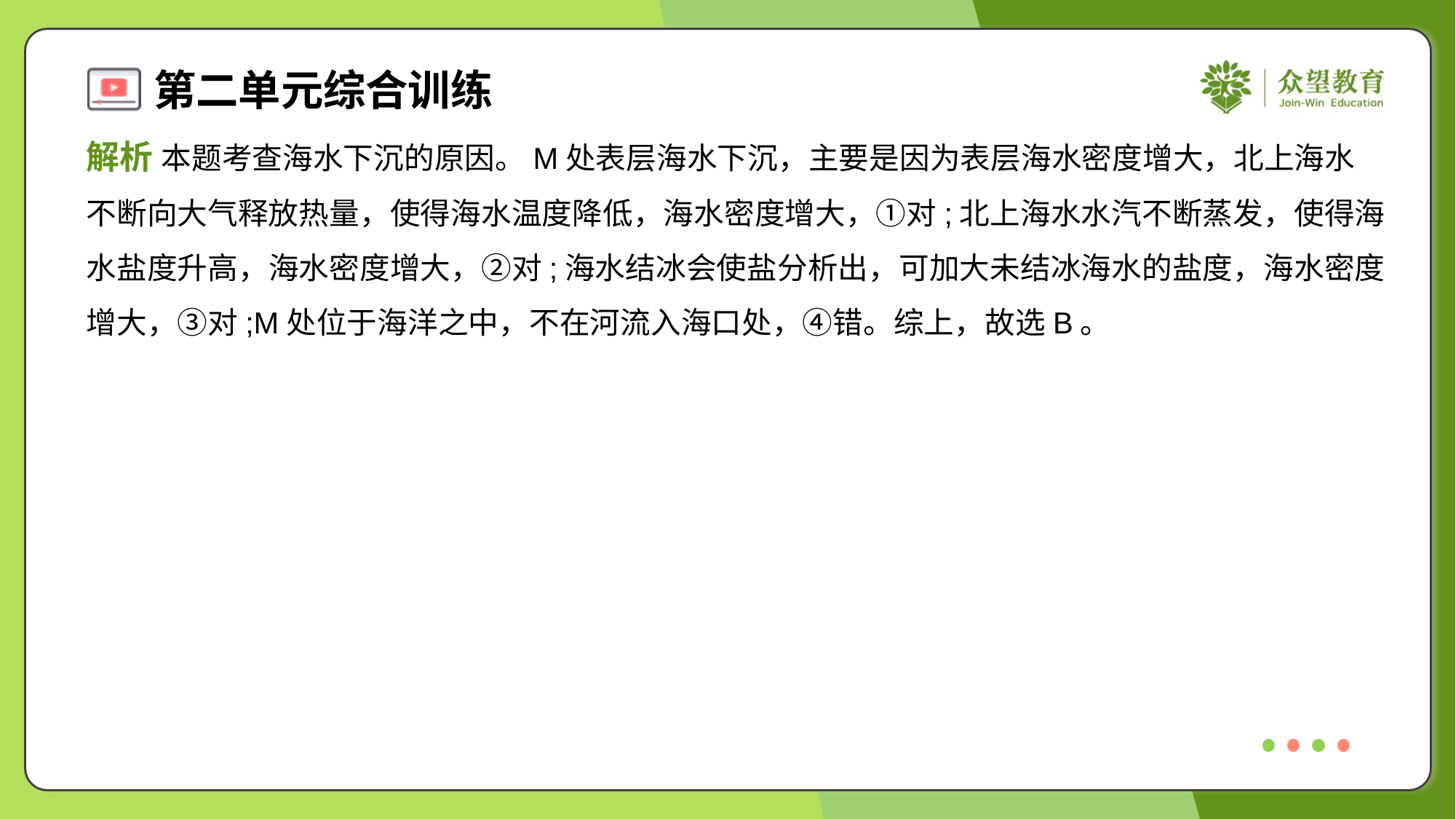

解析 本题考查海水下沉的原因。M处表层海水下沉，主要是因为表层海水密度增大，北上海水
不断向大气释放热量，使得海水温度降低，海水密度增大，①对;北上海水水汽不断蒸发，使得海
水盐度升高，海水密度增大，②对;海水结冰会使盐分析出，可加大未结冰海水的盐度，海水密度
增大，③对;M处位于海洋之中，不在河流入海口处，④错。综上，故选B。